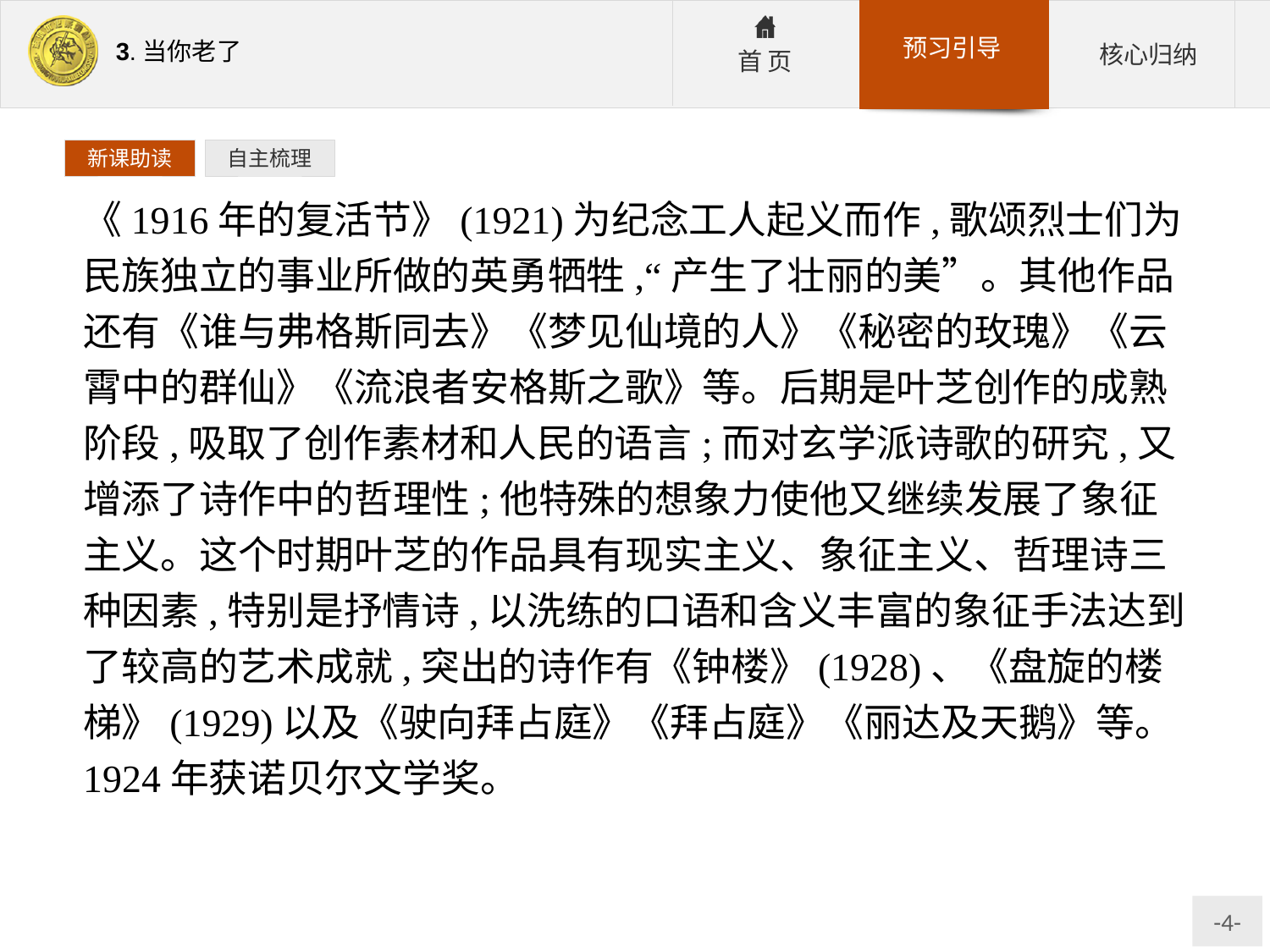

新课助读
自主梳理
《1916年的复活节》(1921)为纪念工人起义而作,歌颂烈士们为民族独立的事业所做的英勇牺牲,“产生了壮丽的美”。其他作品还有《谁与弗格斯同去》《梦见仙境的人》《秘密的玫瑰》《云霄中的群仙》《流浪者安格斯之歌》等。后期是叶芝创作的成熟阶段,吸取了创作素材和人民的语言;而对玄学派诗歌的研究,又增添了诗作中的哲理性;他特殊的想象力使他又继续发展了象征主义。这个时期叶芝的作品具有现实主义、象征主义、哲理诗三种因素,特别是抒情诗,以洗练的口语和含义丰富的象征手法达到了较高的艺术成就,突出的诗作有《钟楼》(1928)、《盘旋的楼梯》(1929)以及《驶向拜占庭》《拜占庭》《丽达及天鹅》等。1924年获诺贝尔文学奖。